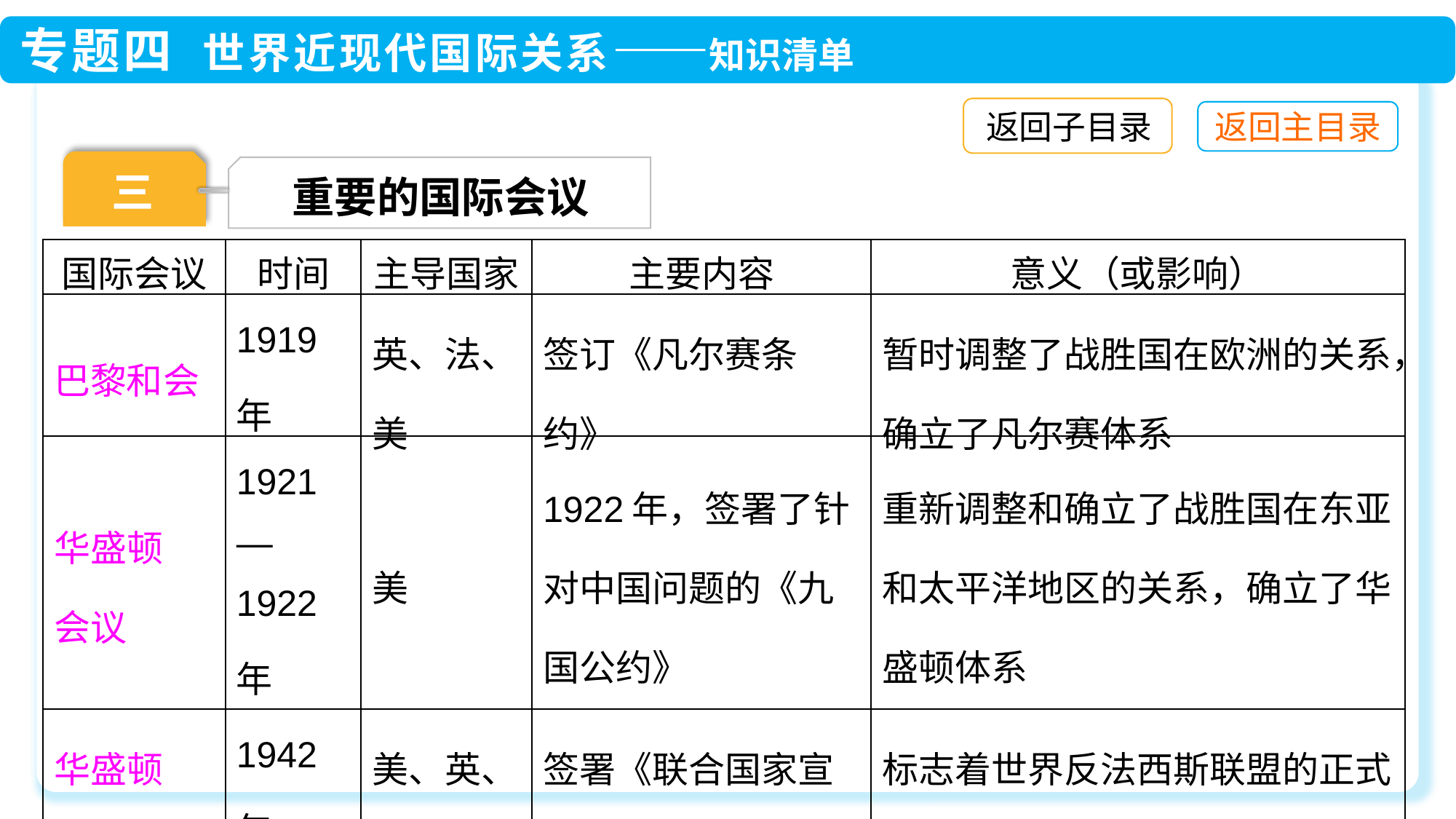

返回子目录
三
重要的国际会议

| 国际会议 | 时间 | 主导国家 | 主要内容 | 意义（或影响） |
| --- | --- | --- | --- | --- |
| 巴黎和会 | 1919年 | 英、法、美 | 签订《凡尔赛条约》 | 暂时调整了战胜国在欧洲的关系，确立了凡尔赛体系 |
| 华盛顿 会议 | 1921—1922年 | 美 | 1922年，签署了针对中国问题的《九国公约》 | 重新调整和确立了战胜国在东亚和太平洋地区的关系，确立了华盛顿体系 |
| 华盛顿 会议 | 1942年 | 美、英、苏、中 | 签署《联合国家宣言》 | 标志着世界反法西斯联盟的正式形成，逐渐扭转了战争的形势 |